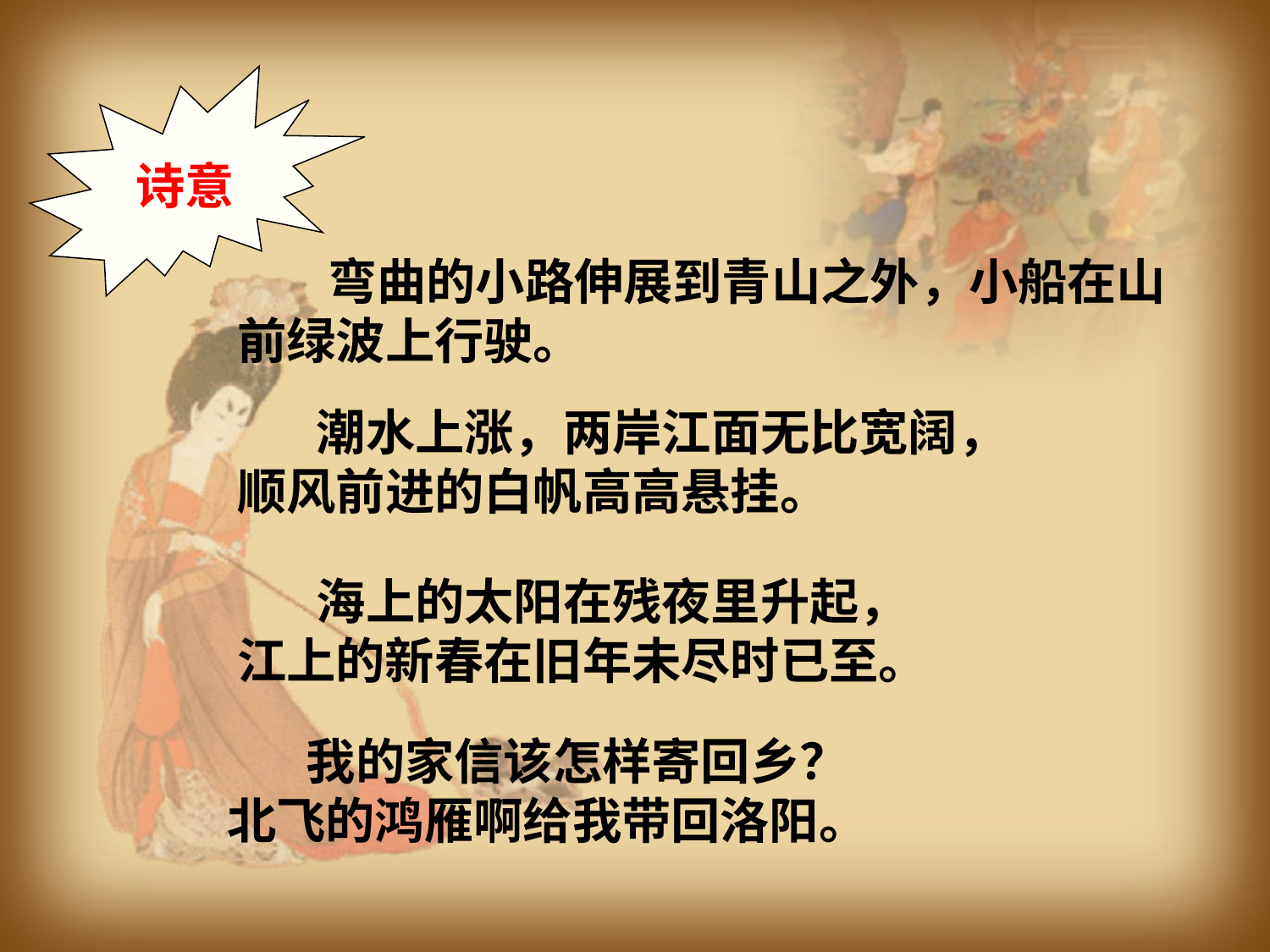

诗意
       弯曲的小路伸展到青山之外，小船在山前绿波上行驶。
      潮水上涨，两岸江面无比宽阔，
顺风前进的白帆高高悬挂。
      海上的太阳在残夜里升起，
江上的新春在旧年未尽时已至。
      我的家信该怎样寄回乡？
北飞的鸿雁啊给我带回洛阳。